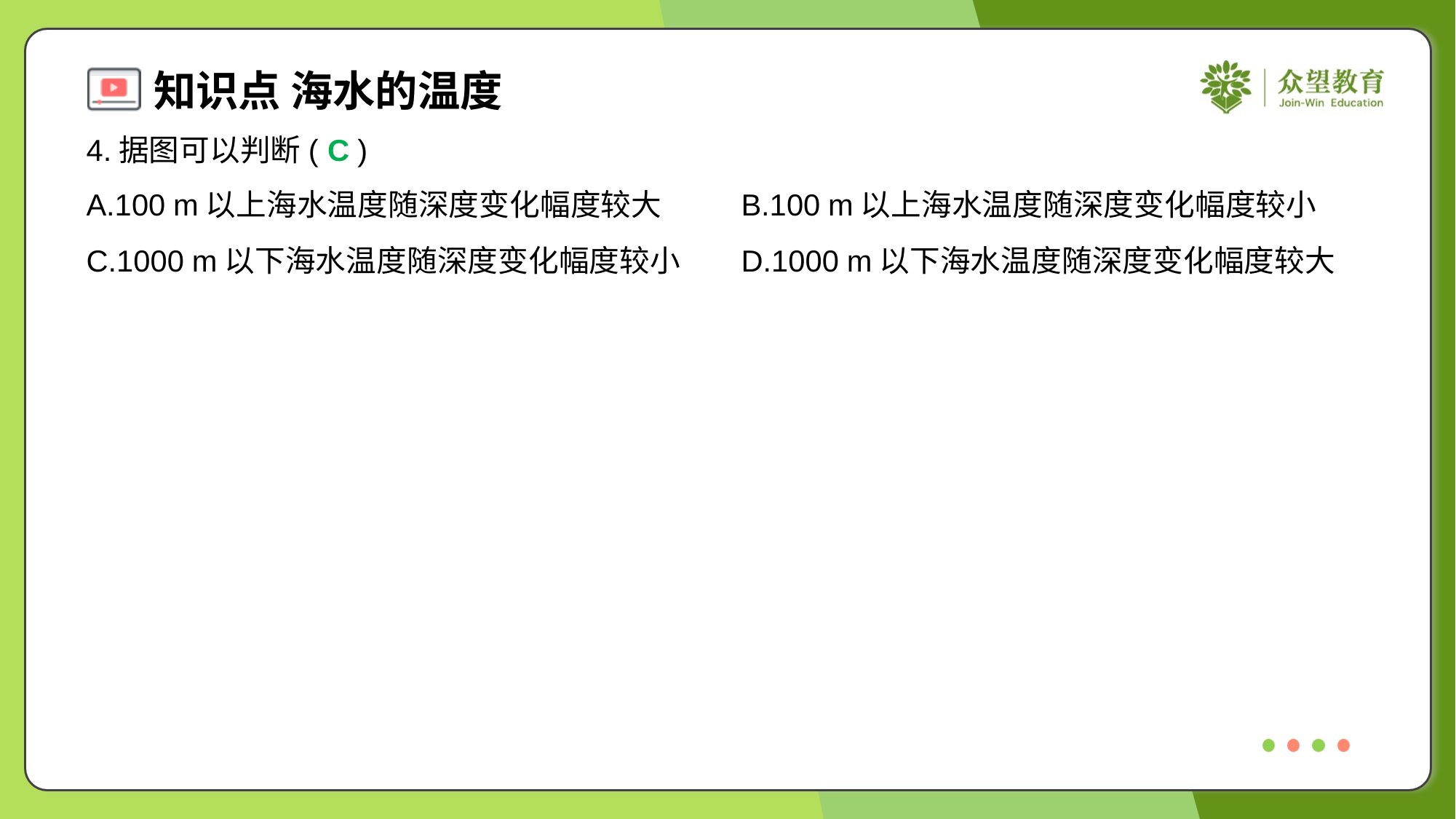

4.据图可以判断(     )
C
A.100 m以上海水温度随深度变化幅度较大	B.100 m以上海水温度随深度变化幅度较小
C.1000 m以下海水温度随深度变化幅度较小	D.1000 m以下海水温度随深度变化幅度较大